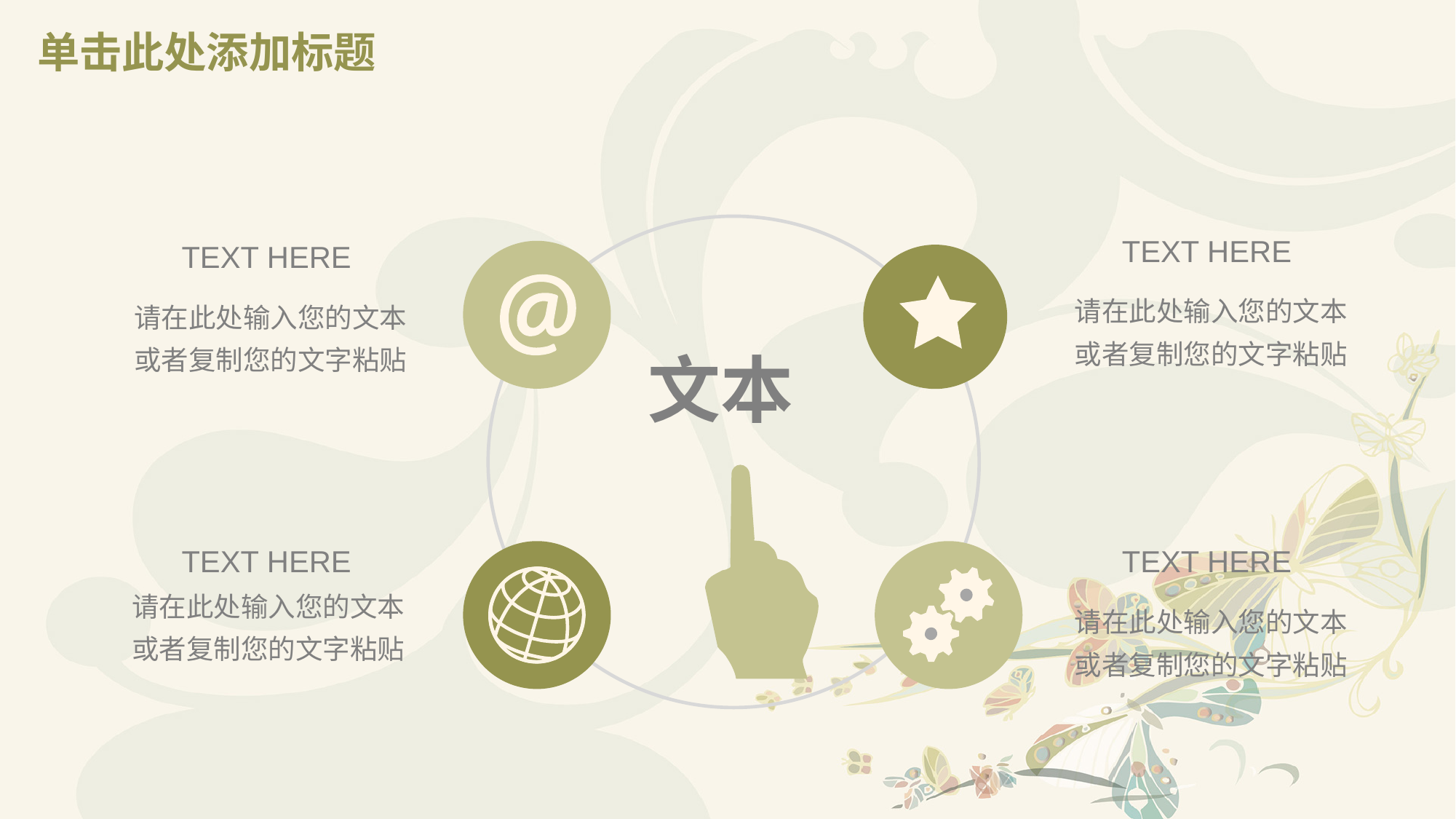

# 单击此处添加标题

TEXT HERE
TEXT HERE

请在此处输入您的文本
或者复制您的文字粘贴
请在此处输入您的文本
或者复制您的文字粘贴
文本

TEXT HERE
TEXT HERE

请在此处输入您的文本
或者复制您的文字粘贴

请在此处输入您的文本
或者复制您的文字粘贴